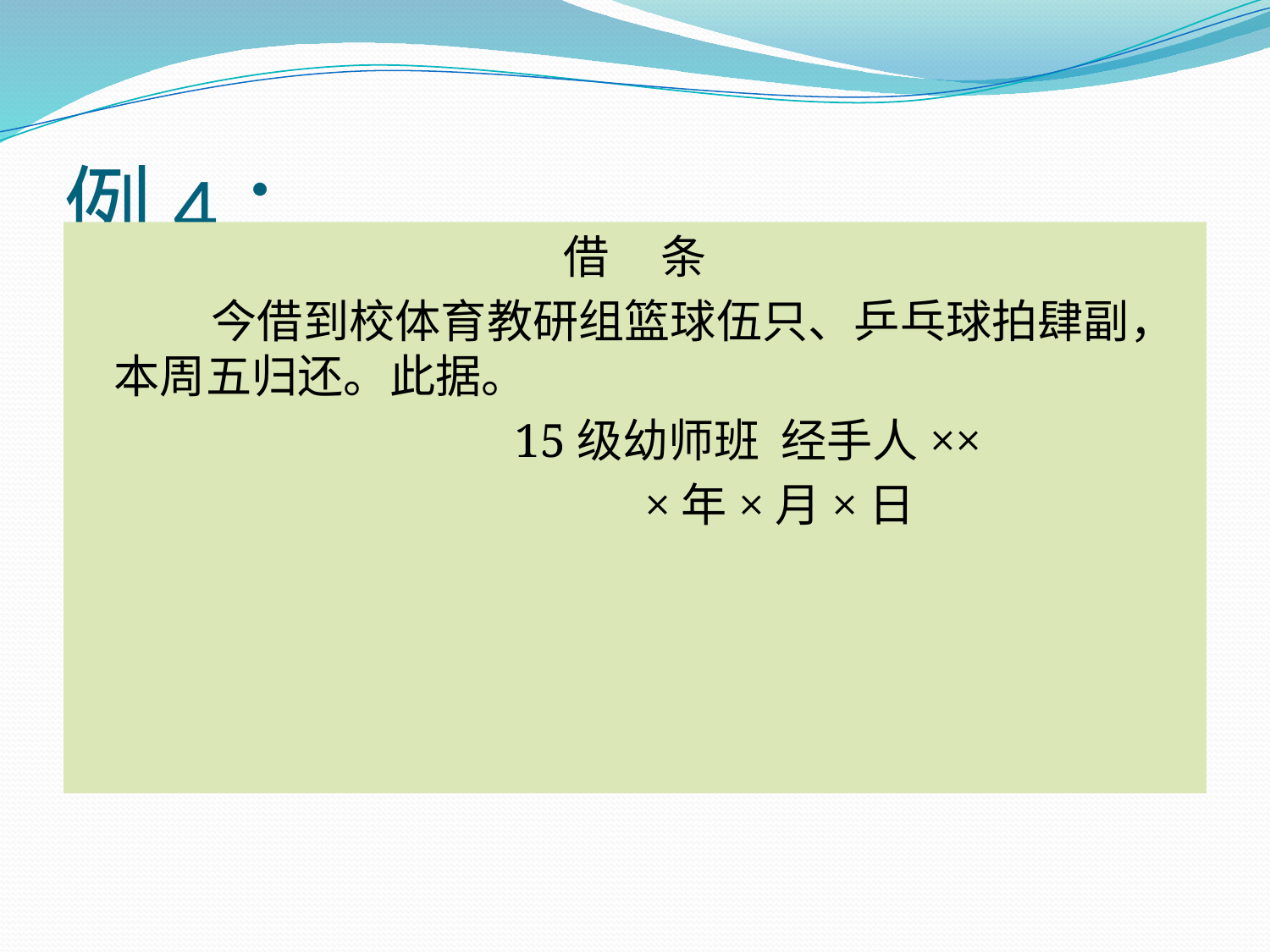

# 例4：
借     条
            今借到校体育教研组篮球伍只、乒乓球拍肆副，本周五归还。此据。
                                     15级幼师班  经手人××
                                                ×年×月×日